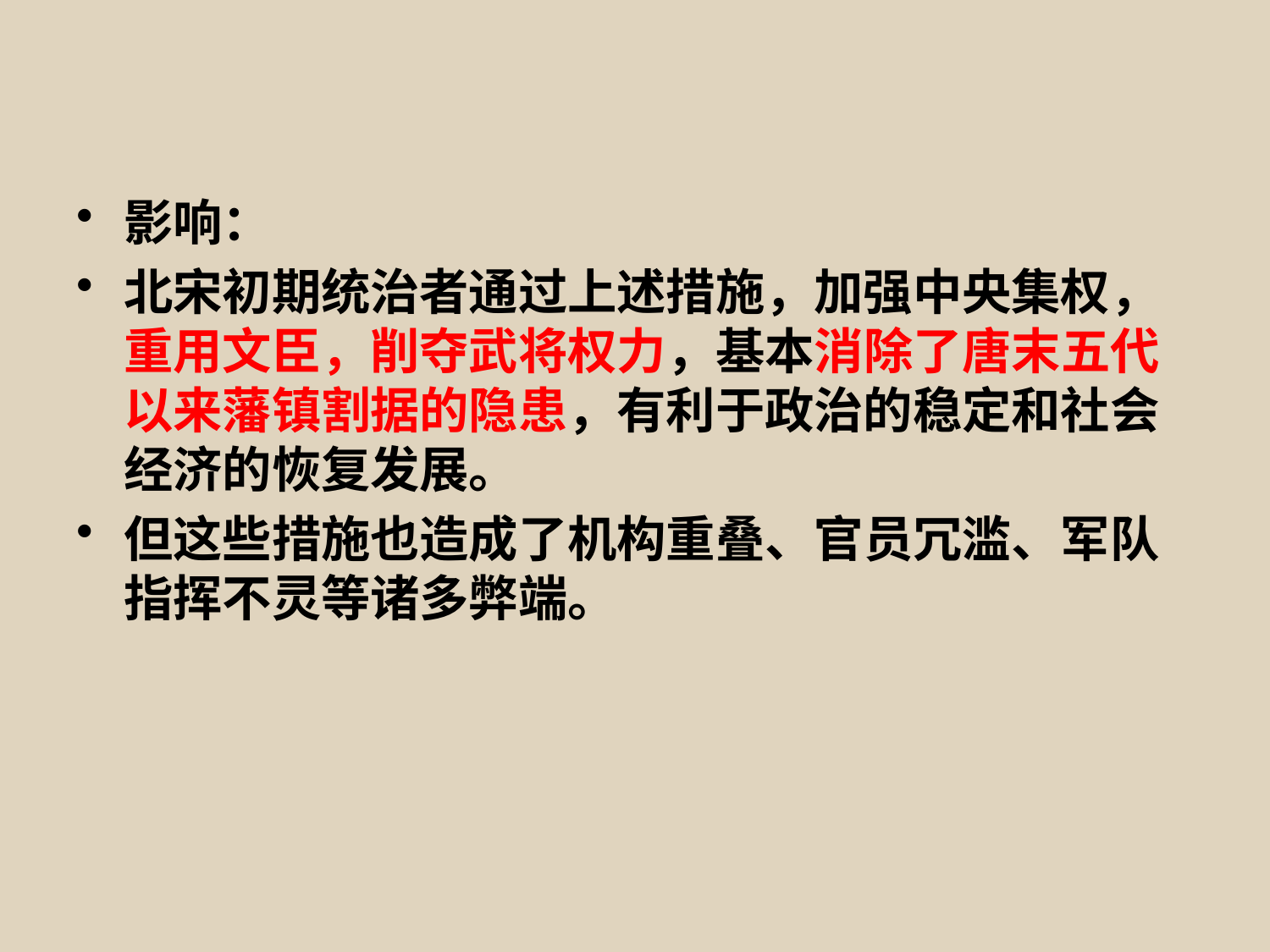

#
影响：
北宋初期统治者通过上述措施，加强中央集权，重用文臣，削夺武将权力，基本消除了唐末五代以来藩镇割据的隐患，有利于政治的稳定和社会经济的恢复发展。
但这些措施也造成了机构重叠、官员冗滥、军队指挥不灵等诸多弊端。